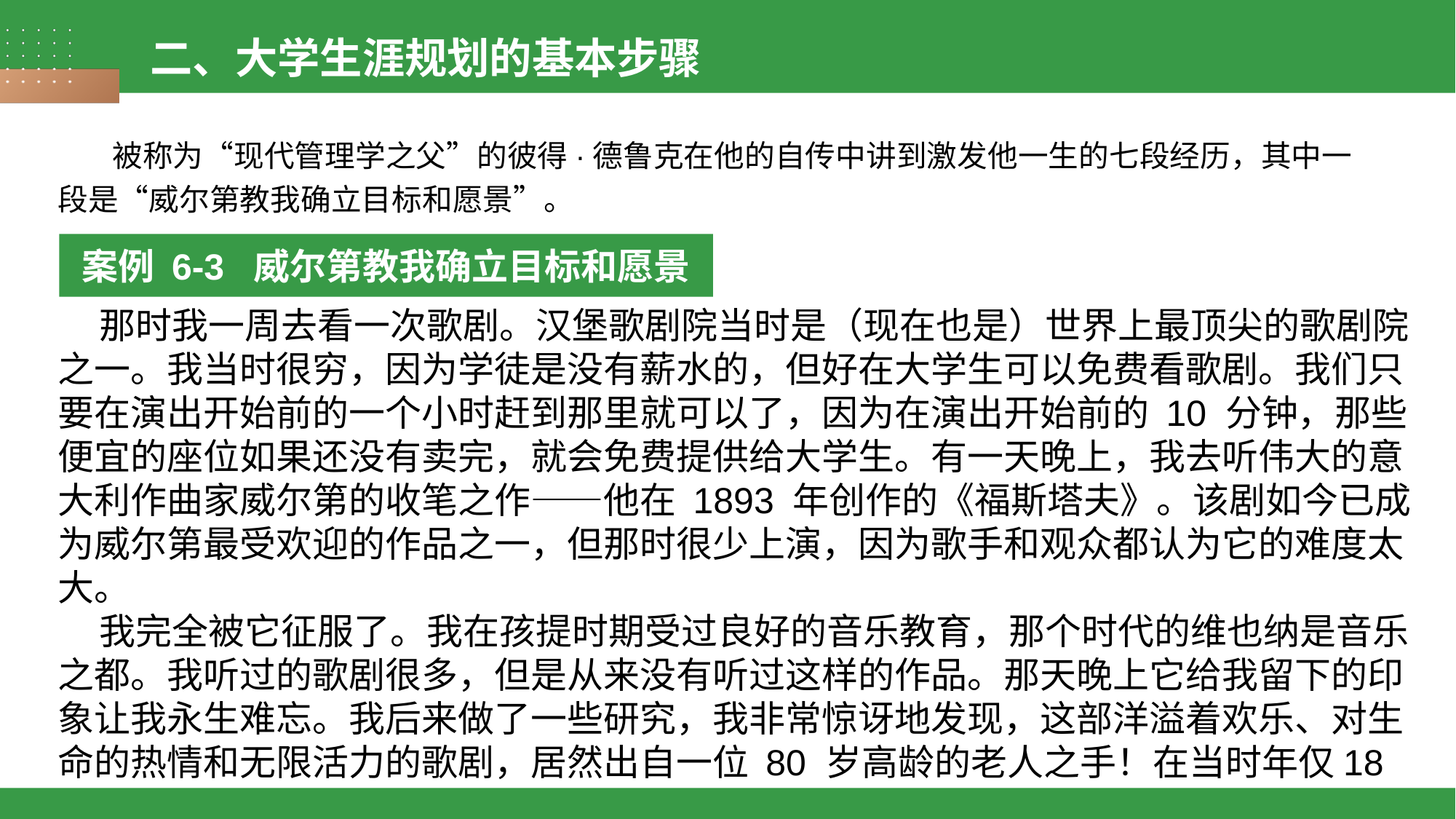

二、大学生涯规划的基本步骤
被称为“现代管理学之父”的彼得·德鲁克在他的自传中讲到激发他一生的七段经历，其中一段是“威尔第教我确立目标和愿景”。
案例 6-3  威尔第教我确立目标和愿景
    那时我一周去看一次歌剧。汉堡歌剧院当时是（现在也是）世界上最顶尖的歌剧院之一。我当时很穷，因为学徒是没有薪水的，但好在大学生可以免费看歌剧。我们只要在演出开始前的一个小时赶到那里就可以了，因为在演出开始前的 10 分钟，那些便宜的座位如果还没有卖完，就会免费提供给大学生。有一天晚上，我去听伟大的意大利作曲家威尔第的收笔之作——他在 1893 年创作的《福斯塔夫》。该剧如今已成为威尔第最受欢迎的作品之一，但那时很少上演，因为歌手和观众都认为它的难度太大。
    我完全被它征服了。我在孩提时期受过良好的音乐教育，那个时代的维也纳是音乐之都。我听过的歌剧很多，但是从来没有听过这样的作品。那天晚上它给我留下的印象让我永生难忘。我后来做了一些研究，我非常惊讶地发现，这部洋溢着欢乐、对生命的热情和无限活力的歌剧，居然出自一位 80 岁高龄的老人之手！在当时年仅18